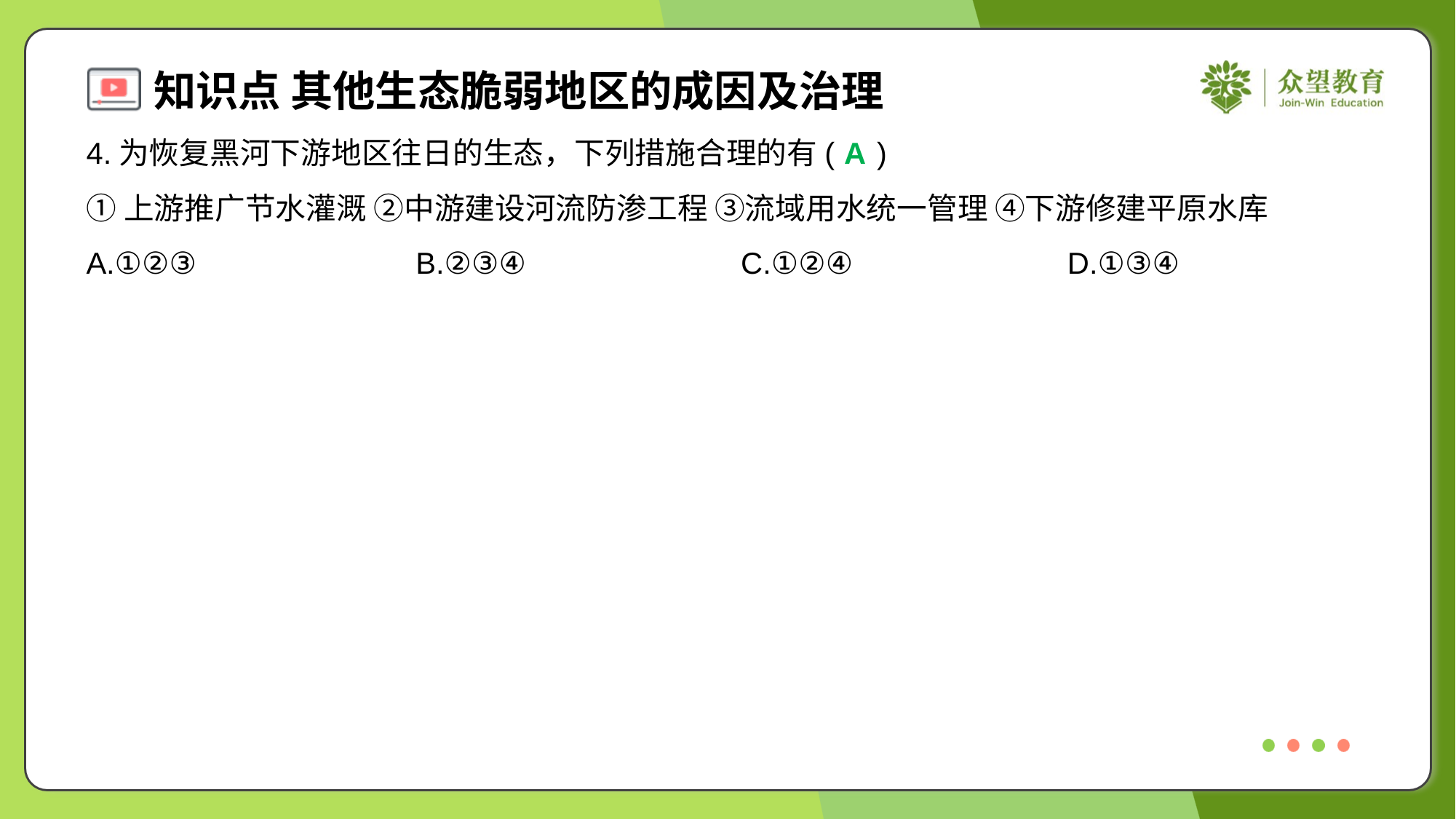

4.为恢复黑河下游地区往日的生态，下列措施合理的有(     )
A
①上游推广节水灌溉 ②中游建设河流防渗工程 ③流域用水统一管理 ④下游修建平原水库
A.①②③	B.②③④	C.①②④	D.①③④